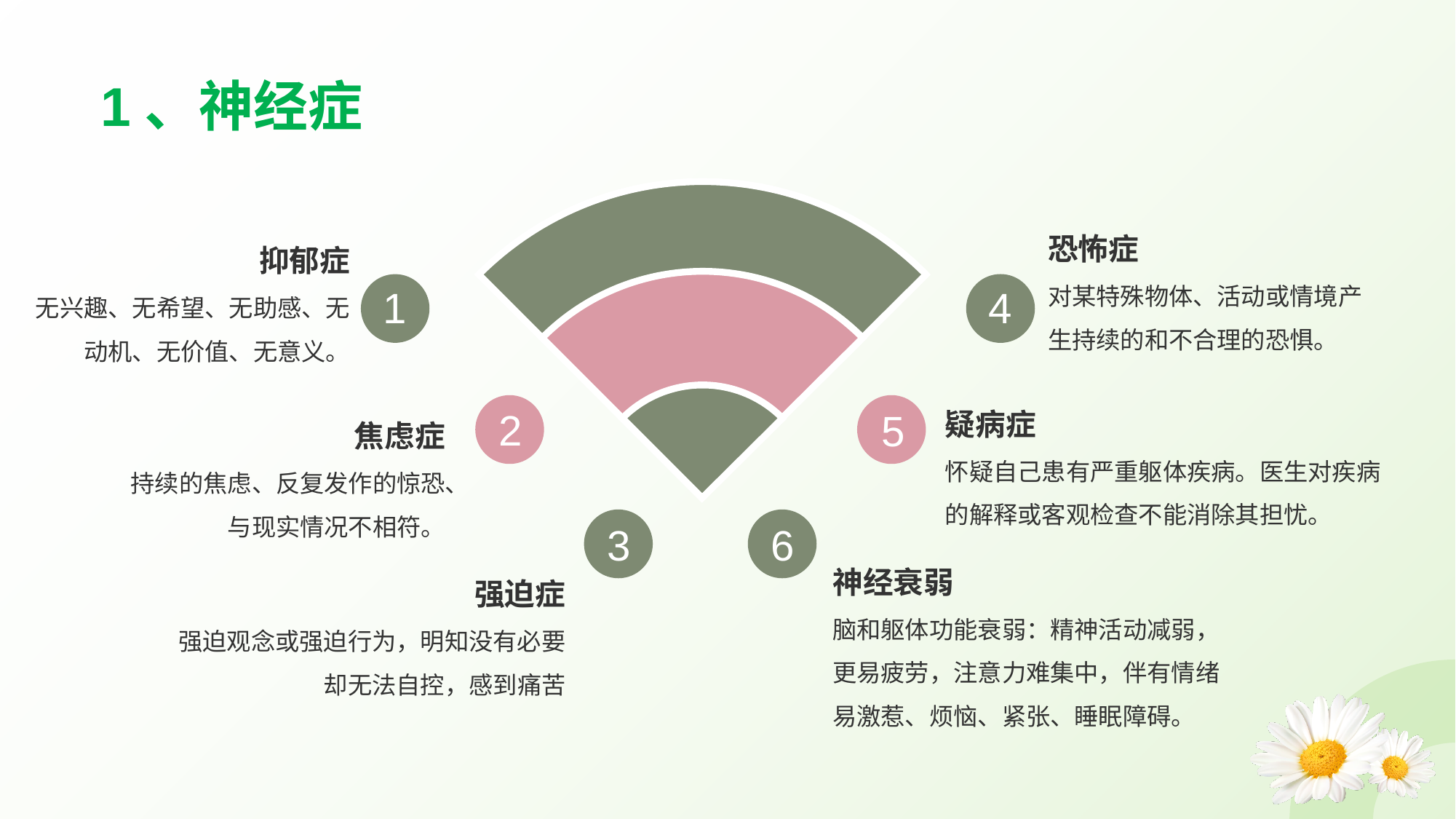

1、神经症

恐怖症
对某特殊物体、活动或情境产生持续的和不合理的恐惧。
抑郁症
无兴趣、无希望、无助感、无动机、无价值、无意义。
1
4
疑病症
怀疑自己患有严重躯体疾病。医生对疾病的解释或客观检查不能消除其担忧。
2
焦虑症
持续的焦虑、反复发作的惊恐、与现实情况不相符。
5
3
6
神经衰弱
脑和躯体功能衰弱：精神活动减弱，更易疲劳，注意力难集中，伴有情绪易激惹、烦恼、紧张、睡眠障碍。
强迫症
强迫观念或强迫行为，明知没有必要却无法自控，感到痛苦